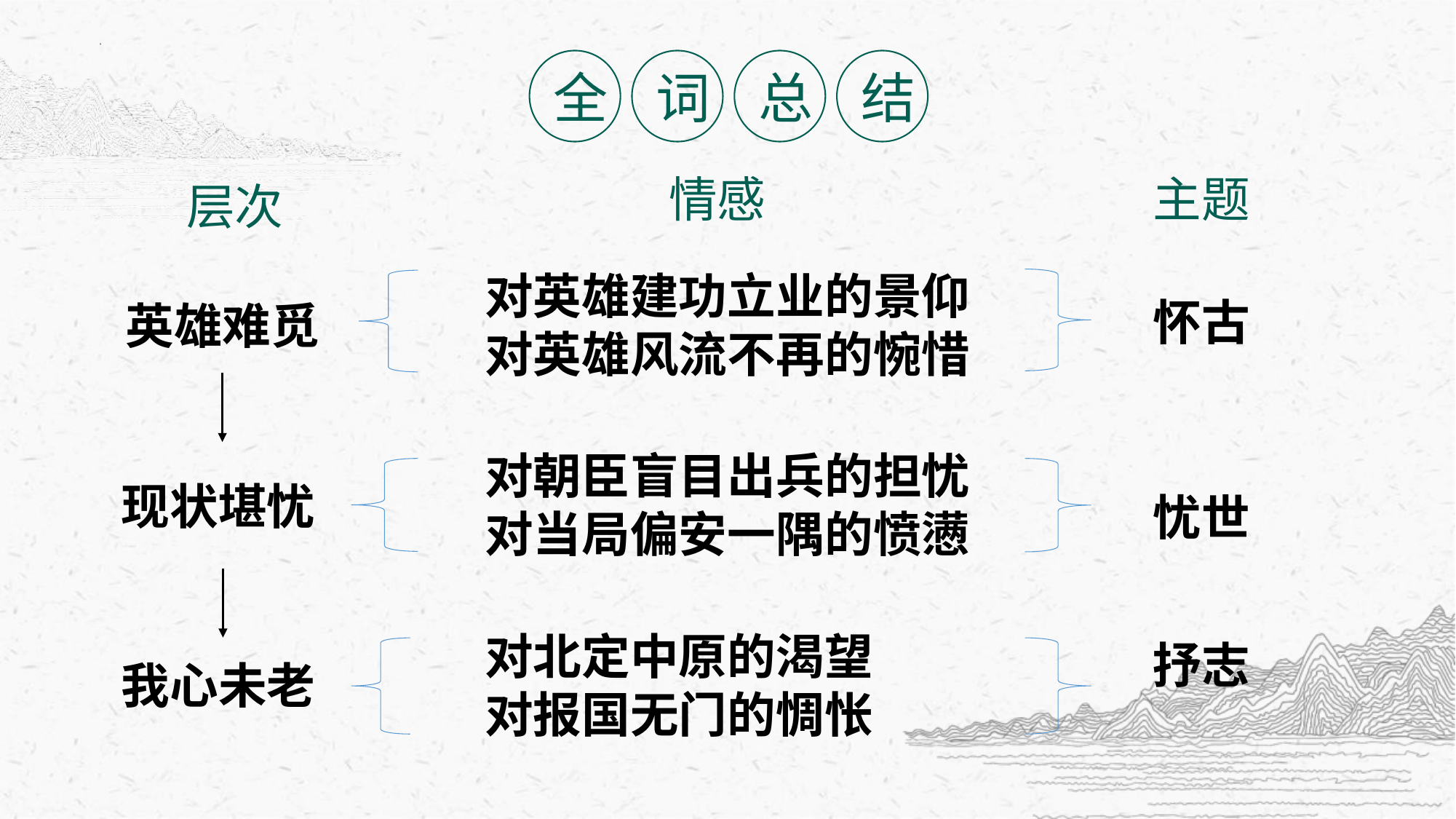

全
词
总
结
层次
情感
主题
对英雄建功立业的景仰
对英雄风流不再的惋惜
英雄难觅

怀古
对朝臣盲目出兵的担忧
对当局偏安一隅的愤懑

现状堪忧
忧世
对北定中原的渴望
对报国无门的惆怅
抒志

我心未老